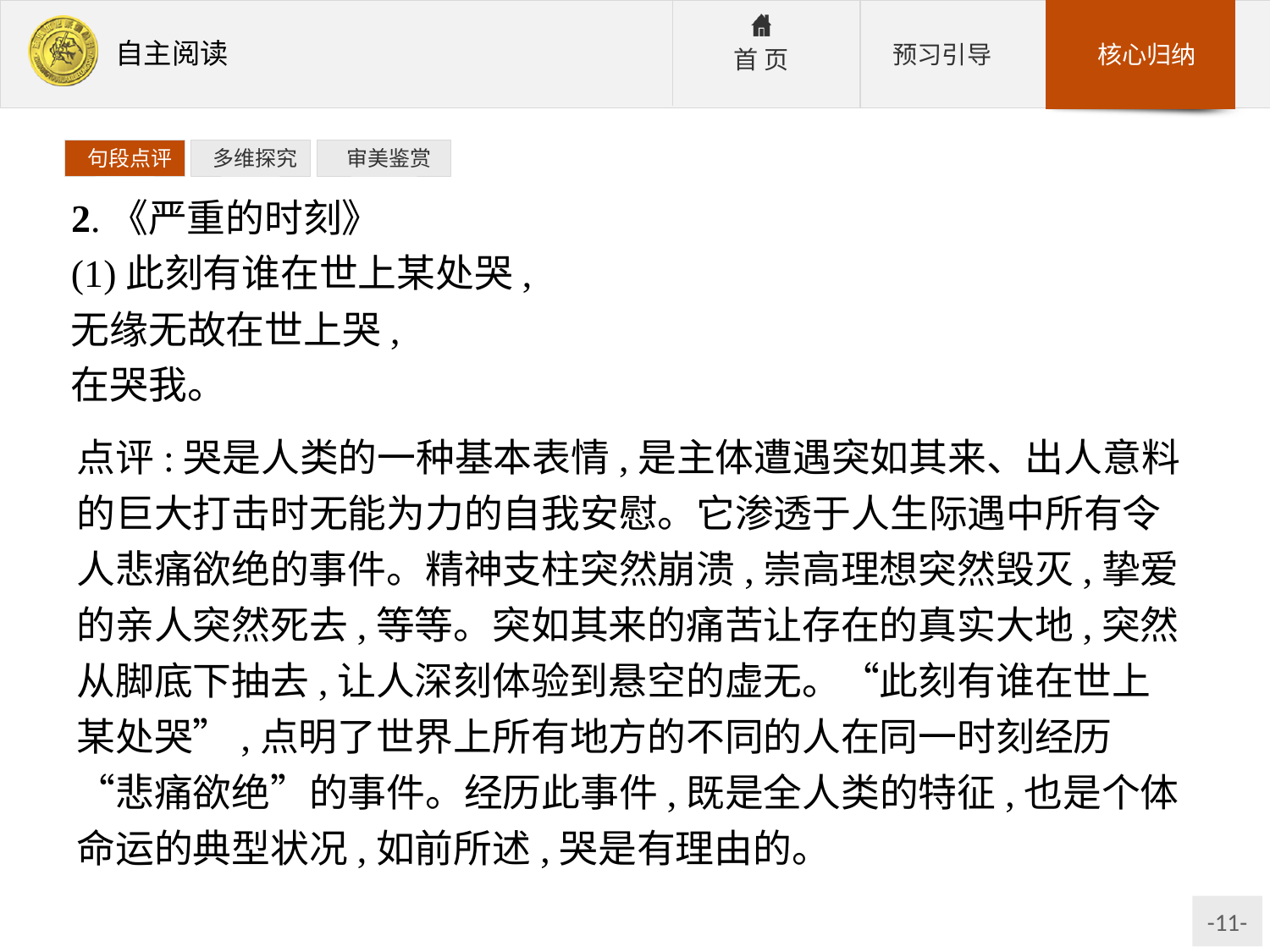

句段点评
 多维探究
 审美鉴赏
2.《严重的时刻》
(1)此刻有谁在世上某处哭,
无缘无故在世上哭,
在哭我。
点评:哭是人类的一种基本表情,是主体遭遇突如其来、出人意料的巨大打击时无能为力的自我安慰。它渗透于人生际遇中所有令人悲痛欲绝的事件。精神支柱突然崩溃,崇高理想突然毁灭,挚爱的亲人突然死去,等等。突如其来的痛苦让存在的真实大地,突然从脚底下抽去,让人深刻体验到悬空的虚无。“此刻有谁在世上某处哭”,点明了世界上所有地方的不同的人在同一时刻经历“悲痛欲绝”的事件。经历此事件,既是全人类的特征,也是个体命运的典型状况,如前所述,哭是有理由的。